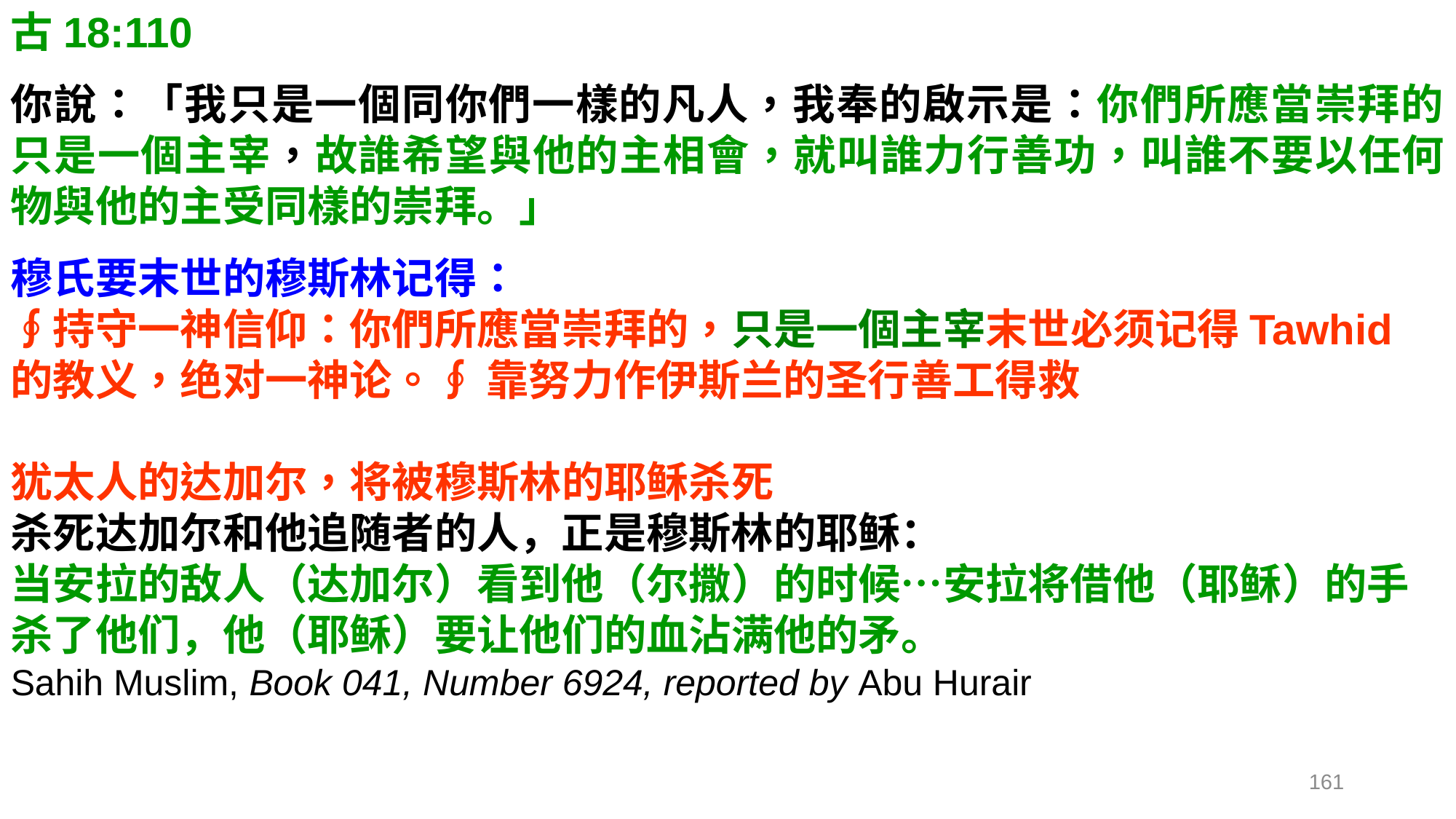

古18:110
你說：「我只是一個同你們一樣的凡人，我奉的啟示是：你們所應當崇拜的，只是一個主宰，故誰希望與他的主相會，就叫誰力行善功，叫誰不要以任何物與他的主受同樣的崇拜。」
穆氏要末世的穆斯林记得：　　　　　　　　　　　　　　　　　　　　　 ∮持守一神信仰：你們所應當崇拜的，只是一個主宰末世必须记得Tawhid的教义，绝对一神论。∮ 靠努力作伊斯兰的圣行善工得救

犹太人的达加尔，将被穆斯林的耶稣杀死
杀死达加尔和他追随者的人，正是穆斯林的耶稣：
当安拉的敌人（达加尔）看到他（尔撒）的时候…安拉将借他（耶稣）的手杀了他们，他（耶稣）要让他们的血沾满他的矛。
Sahih Muslim, Book 041, Number 6924, reported by Abu Hurair

161